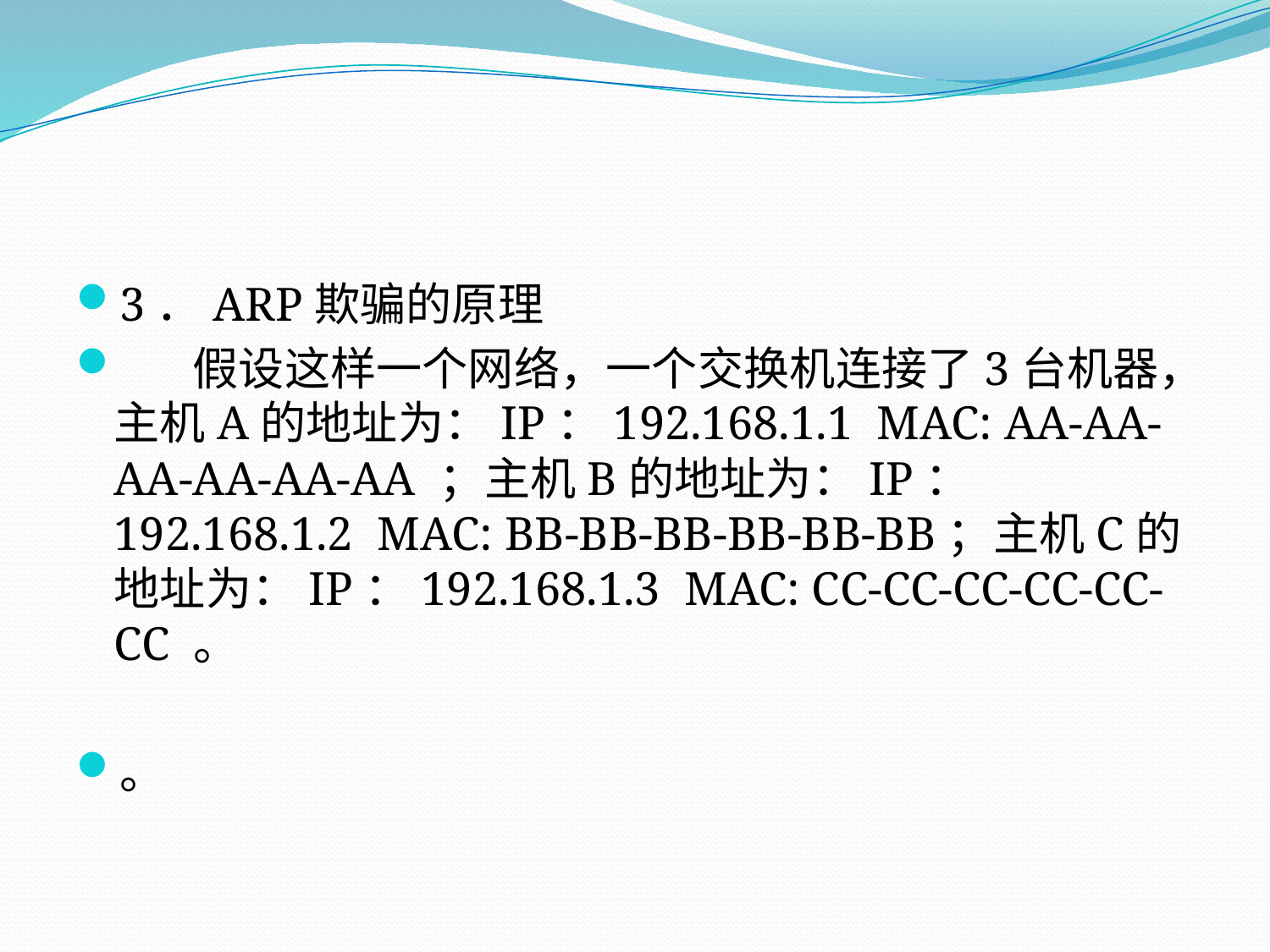

#
3．ARP欺骗的原理
      假设这样一个网络，一个交换机连接了3台机器，主机A的地址为：IP：192.168.1.1  MAC: AA-AA-AA-AA-AA-AA ；主机B的地址为：IP：192.168.1.2  MAC: BB-BB-BB-BB-BB-BB；主机C的地址为：IP：192.168.1.3  MAC: CC-CC-CC-CC-CC-CC 。

。